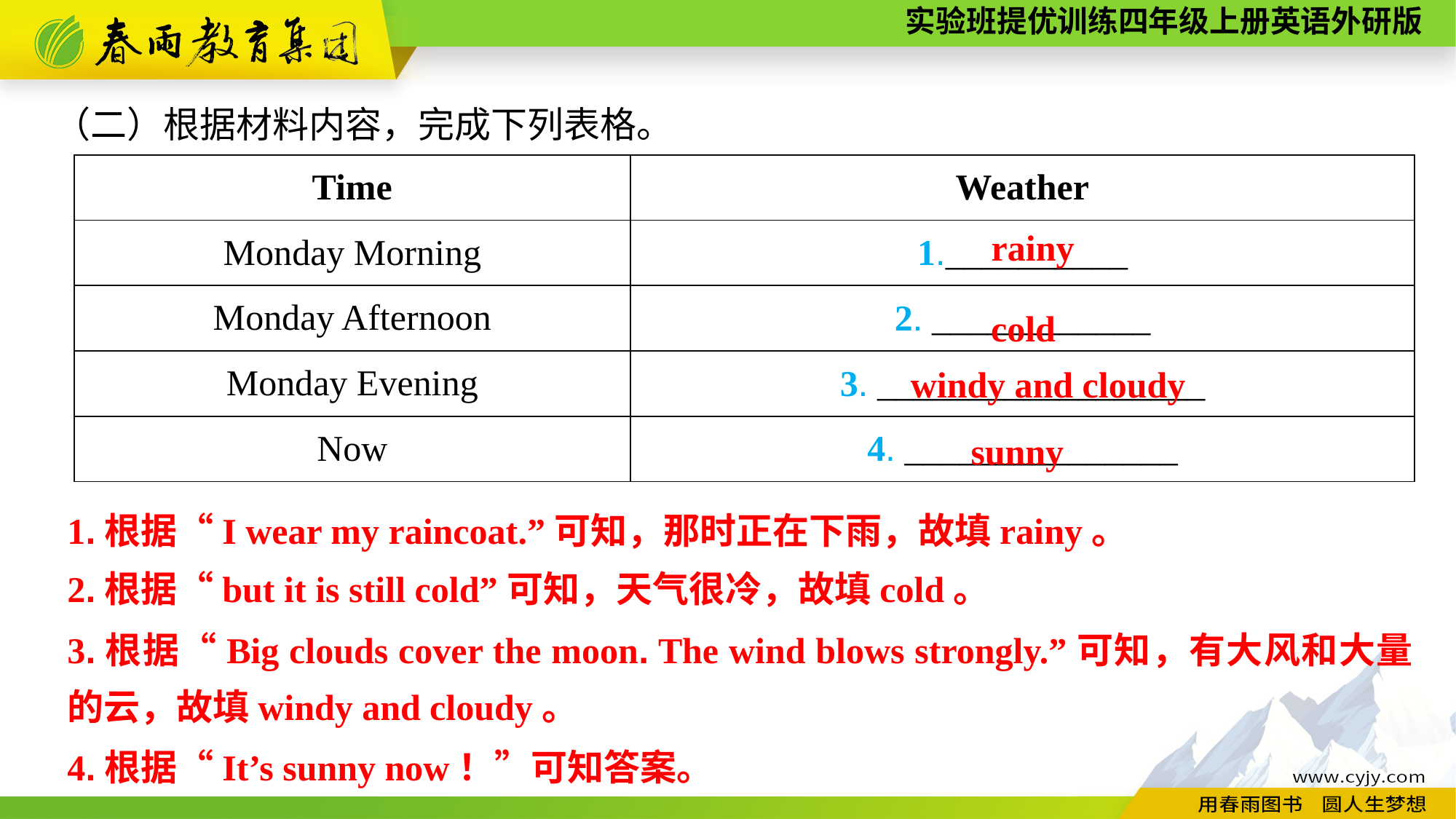

（二）根据材料内容，完成下列表格。
| Time | Weather |
| --- | --- |
| Monday Morning | 1.\_\_\_\_\_\_\_\_\_\_ |
| Monday Afternoon | 2. \_\_\_\_\_\_\_\_\_\_\_\_ |
| Monday Evening | 3. \_\_\_\_\_\_\_\_\_\_\_\_\_\_\_\_\_\_ |
| Now | 4. \_\_\_\_\_\_\_\_\_\_\_\_\_\_\_ |
rainy
cold
windy and cloudy
sunny
1.根据“I wear my raincoat.”可知，那时正在下雨，故填rainy。
2.根据“but it is still cold”可知，天气很冷，故填cold。
3.根据“Big clouds cover the moon. The wind blows strongly.”可知，有大风和大量的云，故填windy and cloudy。
4.根据“It’s sunny now！”可知答案。